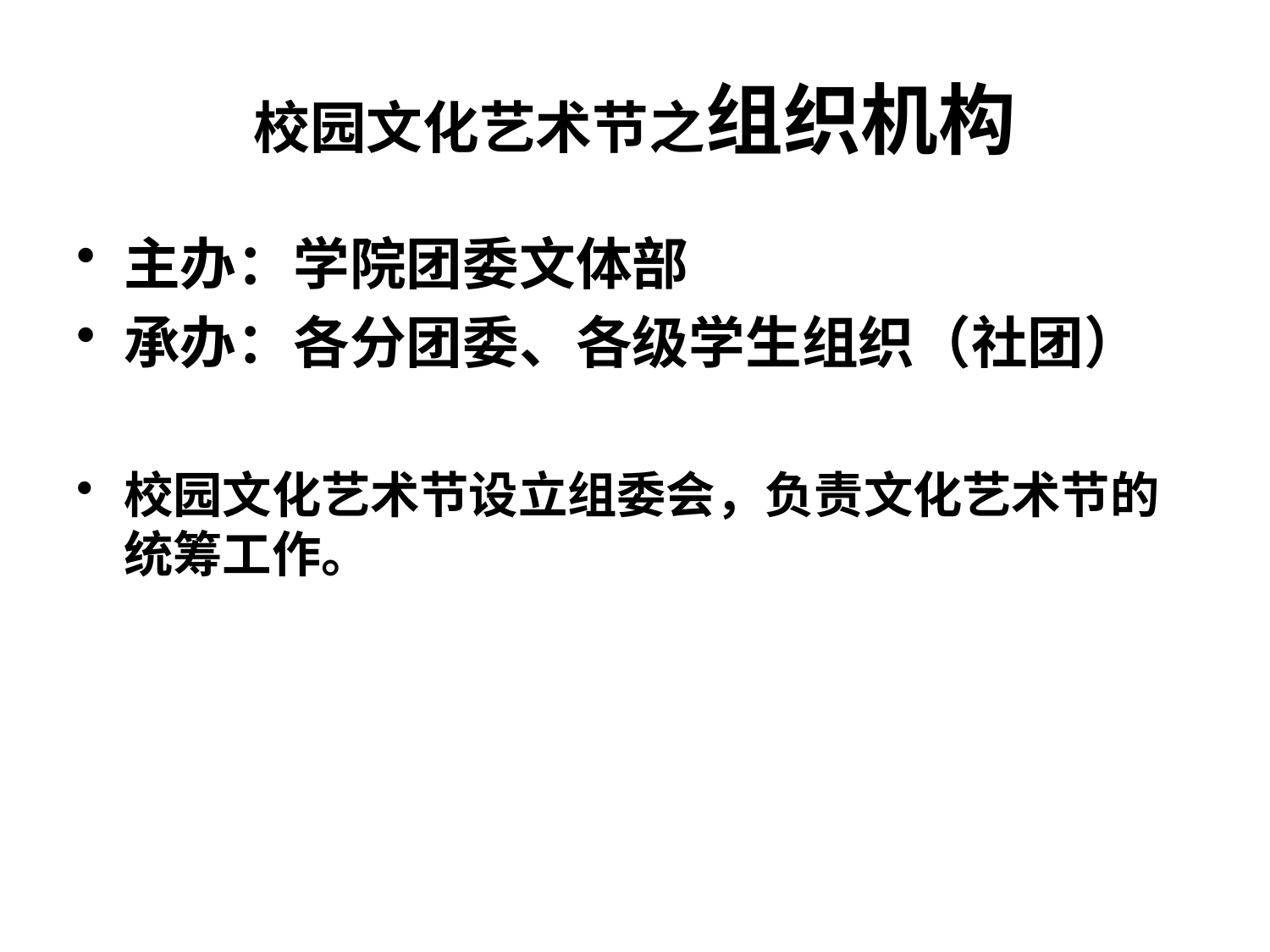

# 校园文化艺术节之组织机构
主办：学院团委文体部
承办：各分团委、各级学生组织（社团）

校园文化艺术节设立组委会，负责文化艺术节的统筹工作。